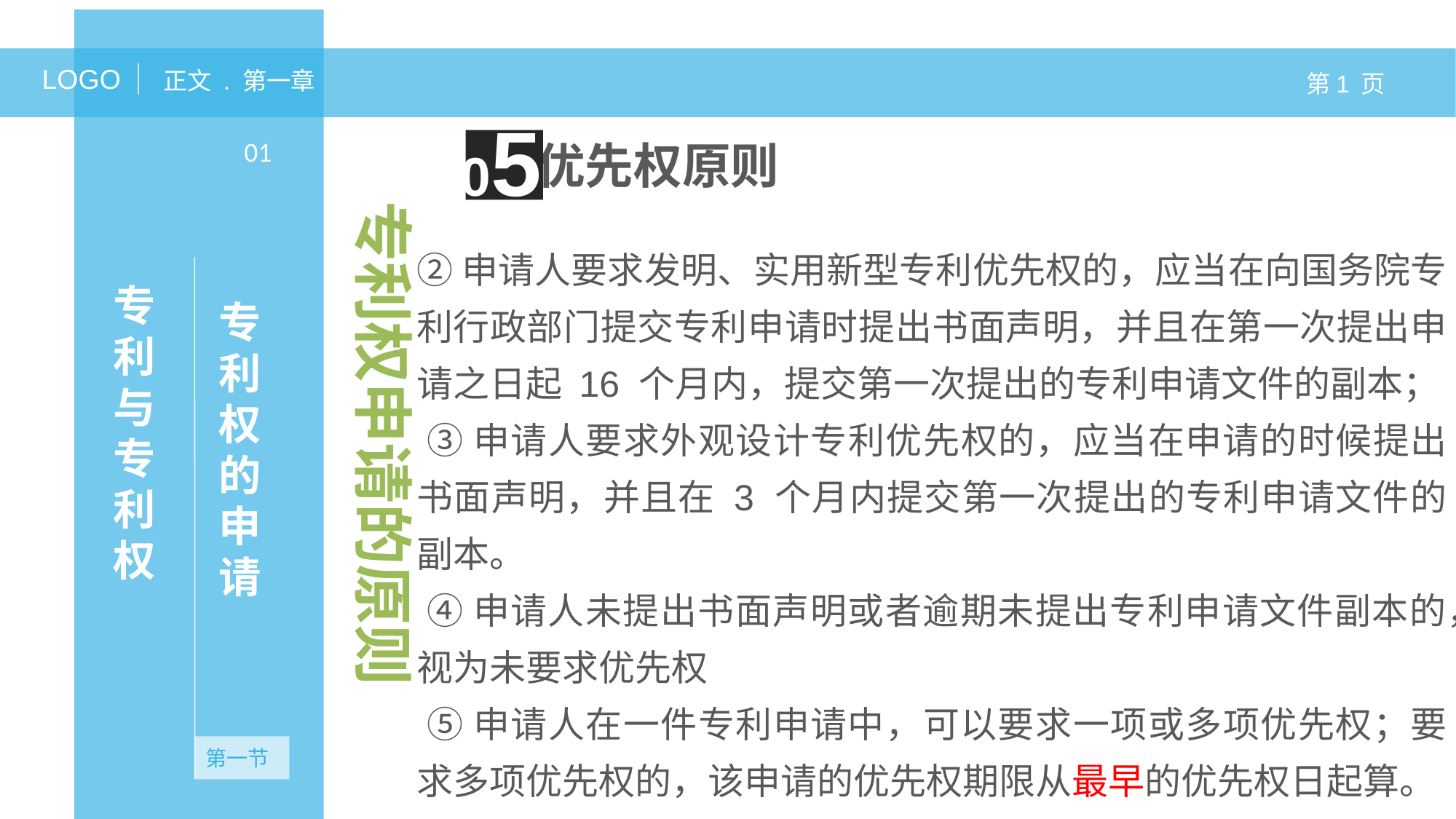

LOGO
正文 . 第一章

第1 页
05
专利权的申请
01

优先权原则
专利权申请的原则
②申请人要求发明、实用新型专利优先权的，应当在向国务院专利行政部门提交专利申请时提出书面声明，并且在第一次提出申请之日起 16 个月内，提交第一次提出的专利申请文件的副本；
 ③申请人要求外观设计专利优先权的，应当在申请的时候提出书面声明，并且在 3 个月内提交第一次提出的专利申请文件的副本。
 ④申请人未提出书面声明或者逾期未提出专利申请文件副本的，视为未要求优先权
 ⑤申请人在一件专利申请中，可以要求一项或多项优先权；要求多项优先权的，该申请的优先权期限从最早的优先权日起算。

专利与专利权
无资产
第一节